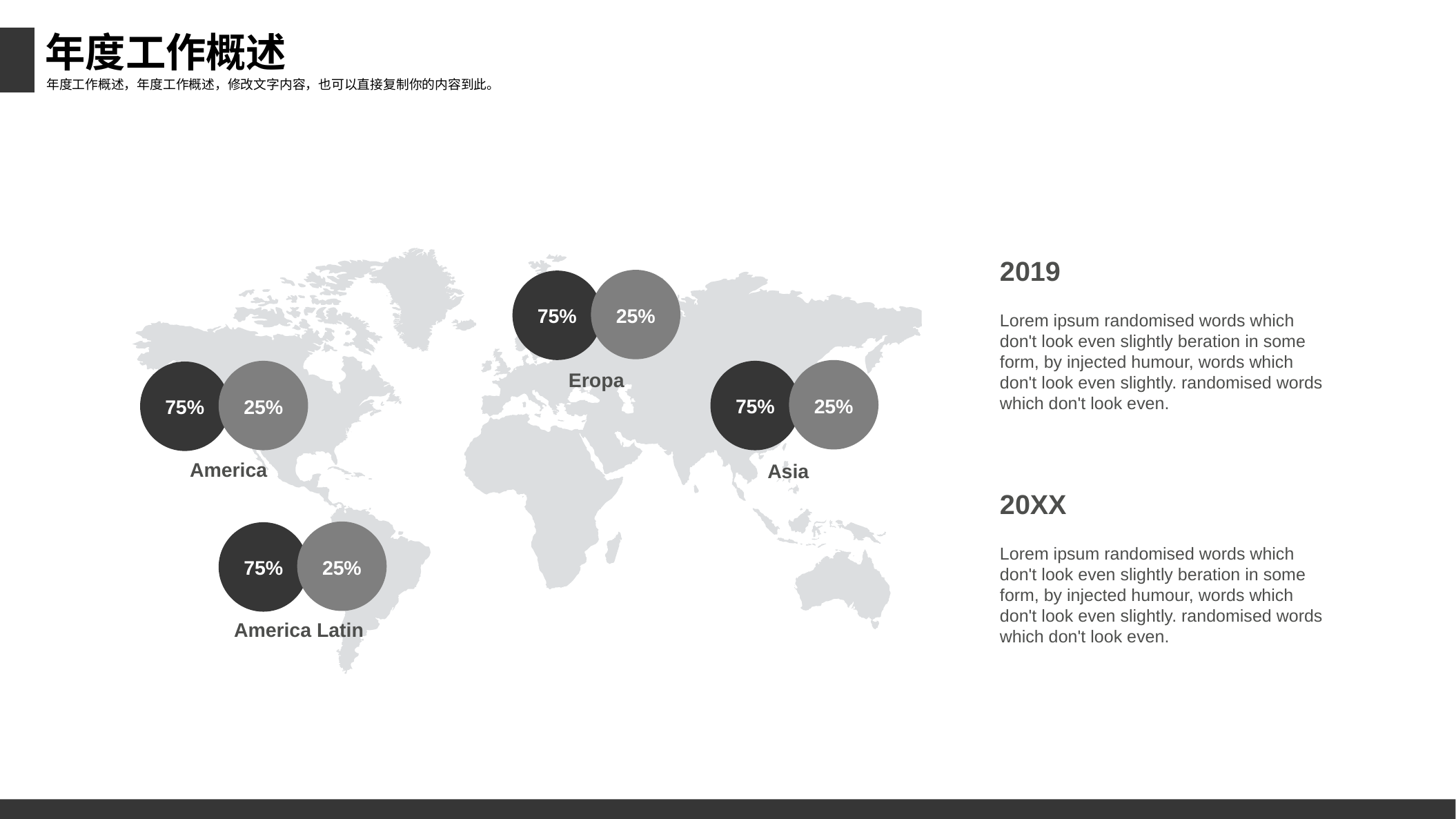

年度工作概述

年度工作概述，年度工作概述，修改文字内容，也可以直接复制你的内容到此。

2019

75%
25%
Lorem ipsum randomised words which don't look even slightly beration in some form, by injected humour, words which don't look even slightly. randomised words which don't look even.
Eropa

75%
25%
75%
25%
Asia
America
20XX

Lorem ipsum randomised words which don't look even slightly beration in some form, by injected humour, words which don't look even slightly. randomised words which don't look even.
75%
25%
America Latin